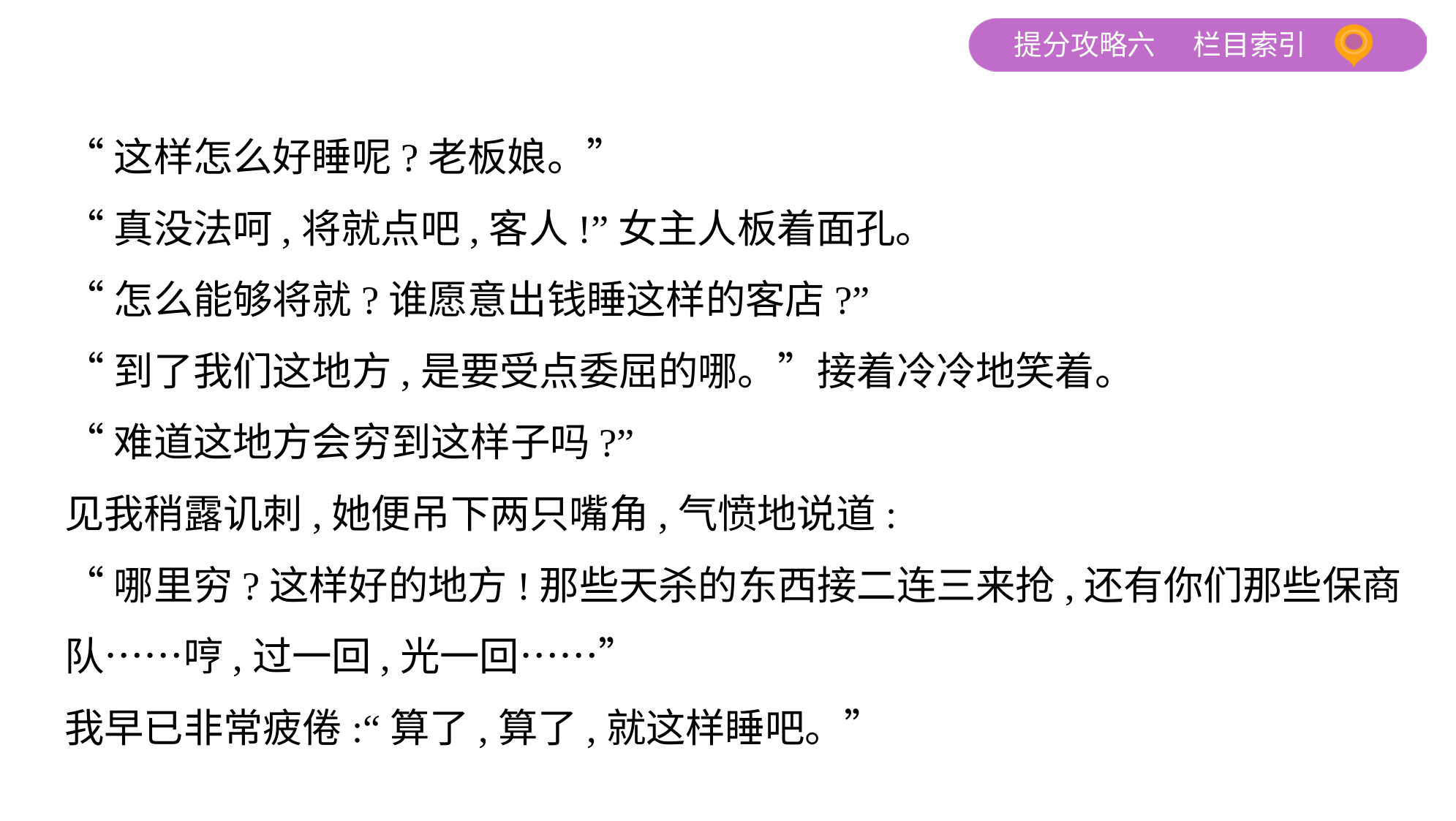

“这样怎么好睡呢?老板娘。”
“真没法呵,将就点吧,客人!”女主人板着面孔。
“怎么能够将就?谁愿意出钱睡这样的客店?”
“到了我们这地方,是要受点委屈的哪。”接着冷冷地笑着。
“难道这地方会穷到这样子吗?”
见我稍露讥刺,她便吊下两只嘴角,气愤地说道:
“哪里穷?这样好的地方!那些天杀的东西接二连三来抢,还有你们那些保商
队……哼,过一回,光一回……”
我早已非常疲倦:“算了,算了,就这样睡吧。”